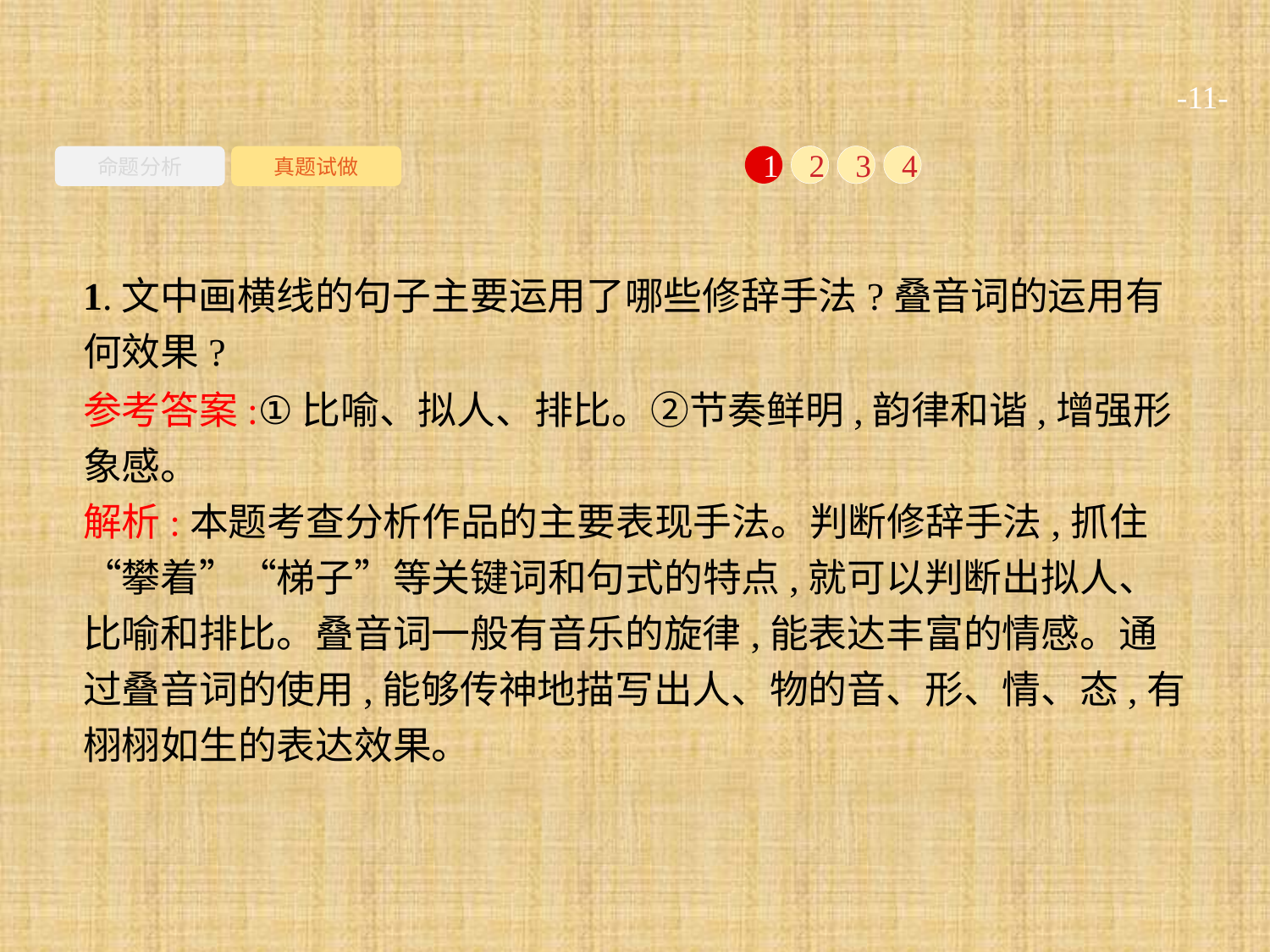

-11-
命题分析
真题试做
1
2
3
4
1.文中画横线的句子主要运用了哪些修辞手法?叠音词的运用有何效果?
参考答案:①比喻、拟人、排比。②节奏鲜明,韵律和谐,增强形象感。
解析:本题考查分析作品的主要表现手法。判断修辞手法,抓住“攀着”“梯子”等关键词和句式的特点,就可以判断出拟人、比喻和排比。叠音词一般有音乐的旋律,能表达丰富的情感。通过叠音词的使用,能够传神地描写出人、物的音、形、情、态,有栩栩如生的表达效果。